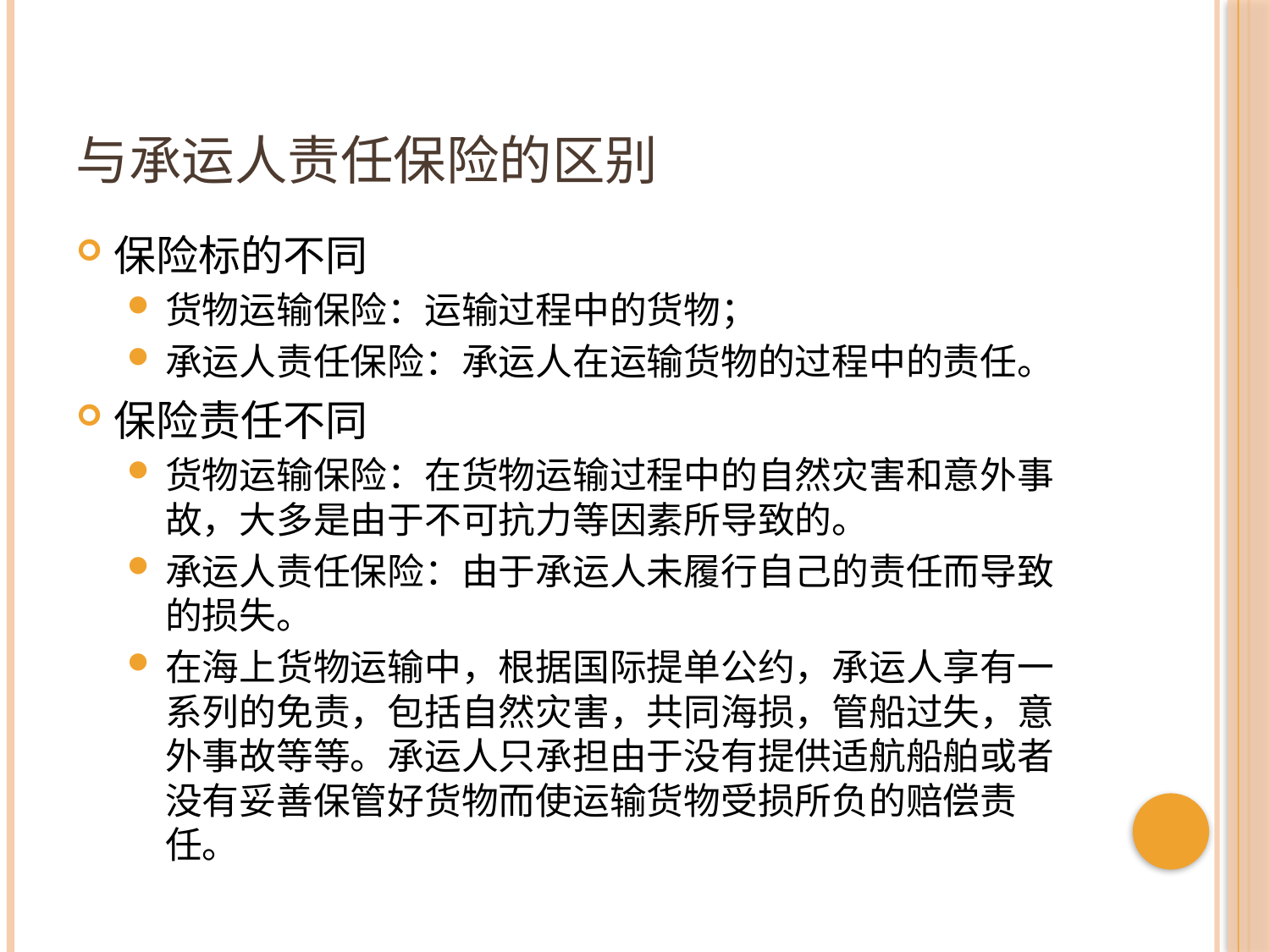

# 与承运人责任保险的区别
保险标的不同
货物运输保险：运输过程中的货物；
承运人责任保险：承运人在运输货物的过程中的责任。
保险责任不同
货物运输保险：在货物运输过程中的自然灾害和意外事故，大多是由于不可抗力等因素所导致的。
承运人责任保险：由于承运人未履行自己的责任而导致的损失。
在海上货物运输中，根据国际提单公约，承运人享有一系列的免责，包括自然灾害，共同海损，管船过失，意外事故等等。承运人只承担由于没有提供适航船舶或者没有妥善保管好货物而使运输货物受损所负的赔偿责任。